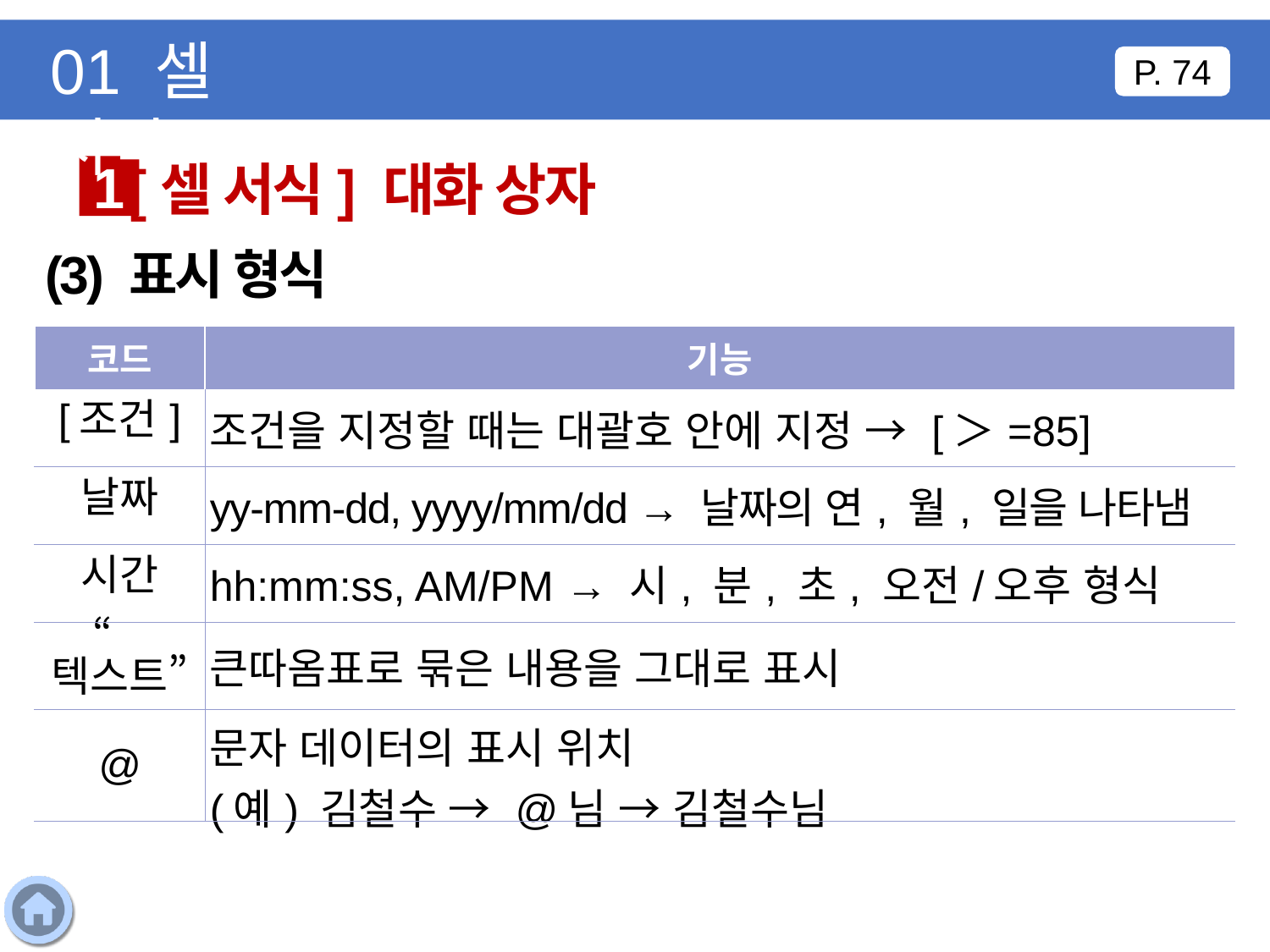

01 셀 서식
P. 74
[셀 서식] 대화 상자
1
(3) 표시 형식
| 코드 | 기능 |
| --- | --- |
| [조건] | 조건을 지정할 때는 대괄호 안에 지정 → [＞=85] |
| 날짜 | yy-mm-dd, yyyy/mm/dd → 날짜의 연, 월, 일을 나타냄 |
| 시간 | hh:mm:ss, AM/PM → 시, 분, 초, 오전/오후 형식 |
| “텍스트” | 큰따옴표로 묶은 내용을 그대로 표시 |
| @ | 문자 데이터의 표시 위치 (예) 김철수 → @님 → 김철수님 |